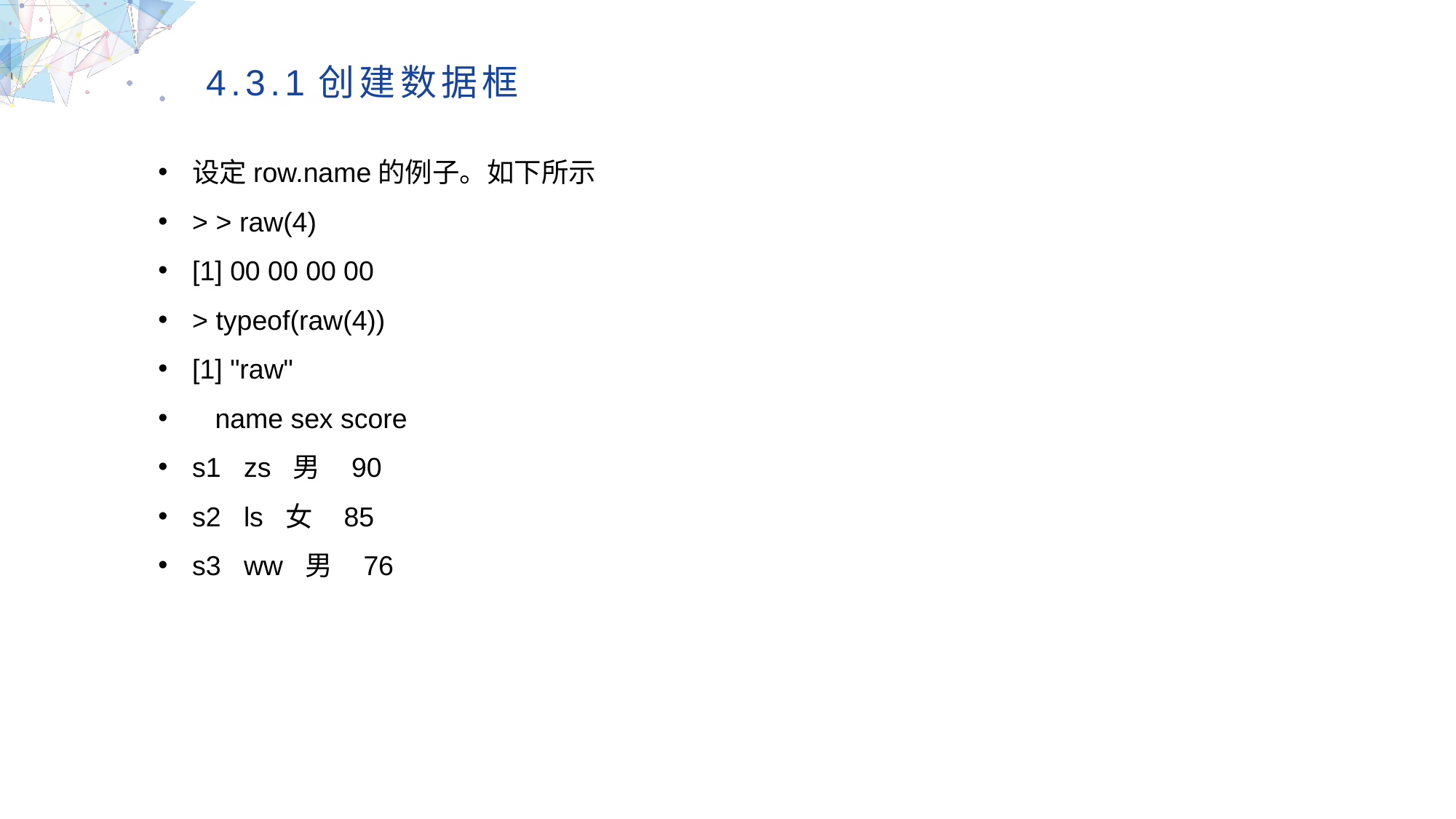

4.3.1创建数据框
设定row.name的例子。如下所示
> > raw(4)
[1] 00 00 00 00
> typeof(raw(4))
[1] "raw"
   name sex score
s1   zs  男    90
s2   ls  女    85
s3   ww  男    76

MULTIPURPOSE PRESENTATION TEMPLATE | UNIQUE DESIGN
Welcome Message
Please replace text, click add relevant headline, modify the text content, also can copy your content to this directly. Please replace text, click add relevant headline, modify the text content, also can copy your content to this directly.